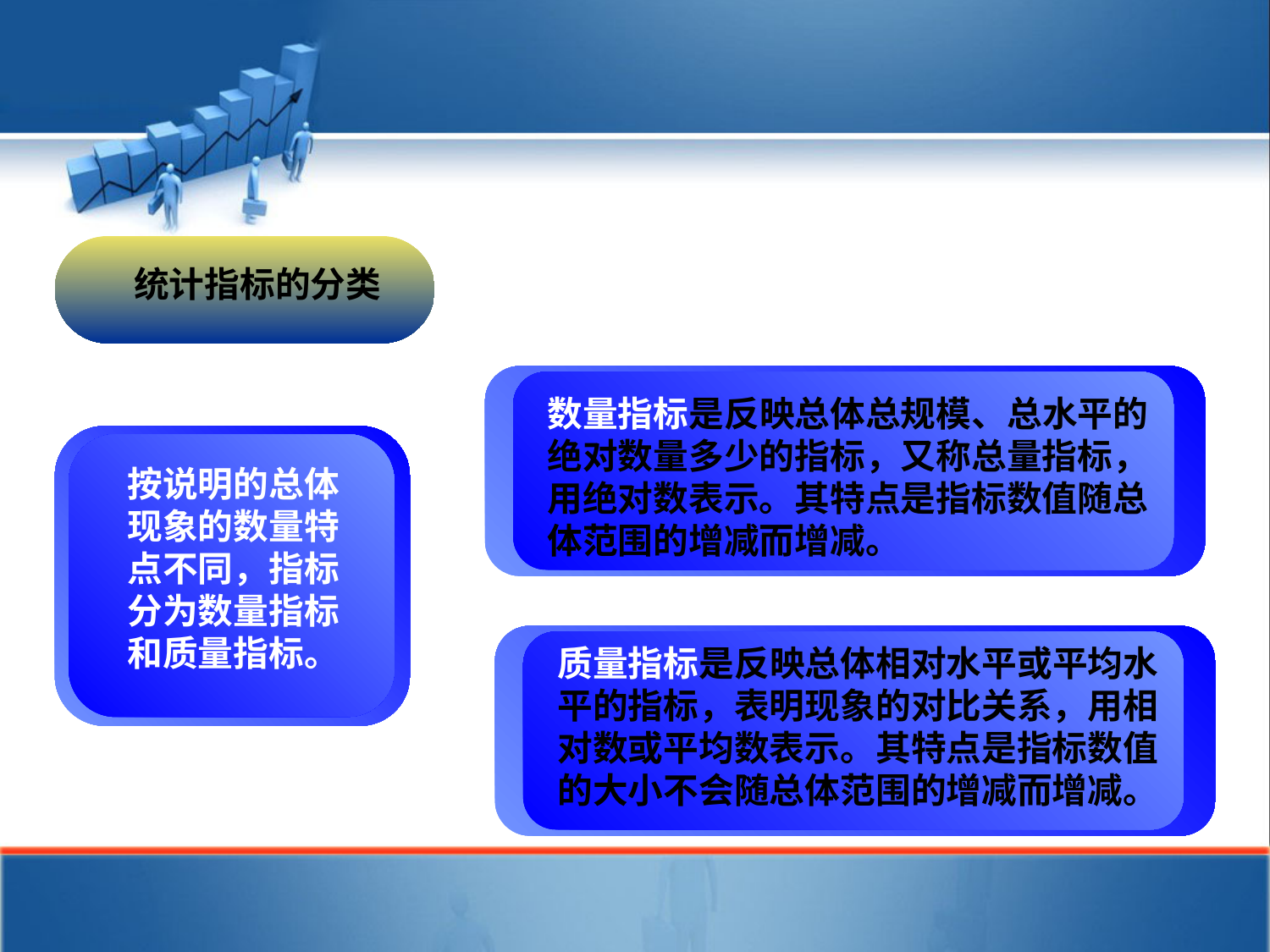

统计指标的分类

数量指标是反映总体总规模、总水平的绝对数量多少的指标，又称总量指标，用绝对数表示。其特点是指标数值随总体范围的增减而增减。

按说明的总体现象的内容不同，统计指标可以分为数量指标和质量指标两类。
按说明的总体现象的数量特点不同，指标分为数量指标和质量指标。

质量指标是反映总体相对水平或平均水平的指标，表明现象的对比关系，用相对数或平均数表示。其特点是指标数值的大小不会随总体范围的增减而增减。